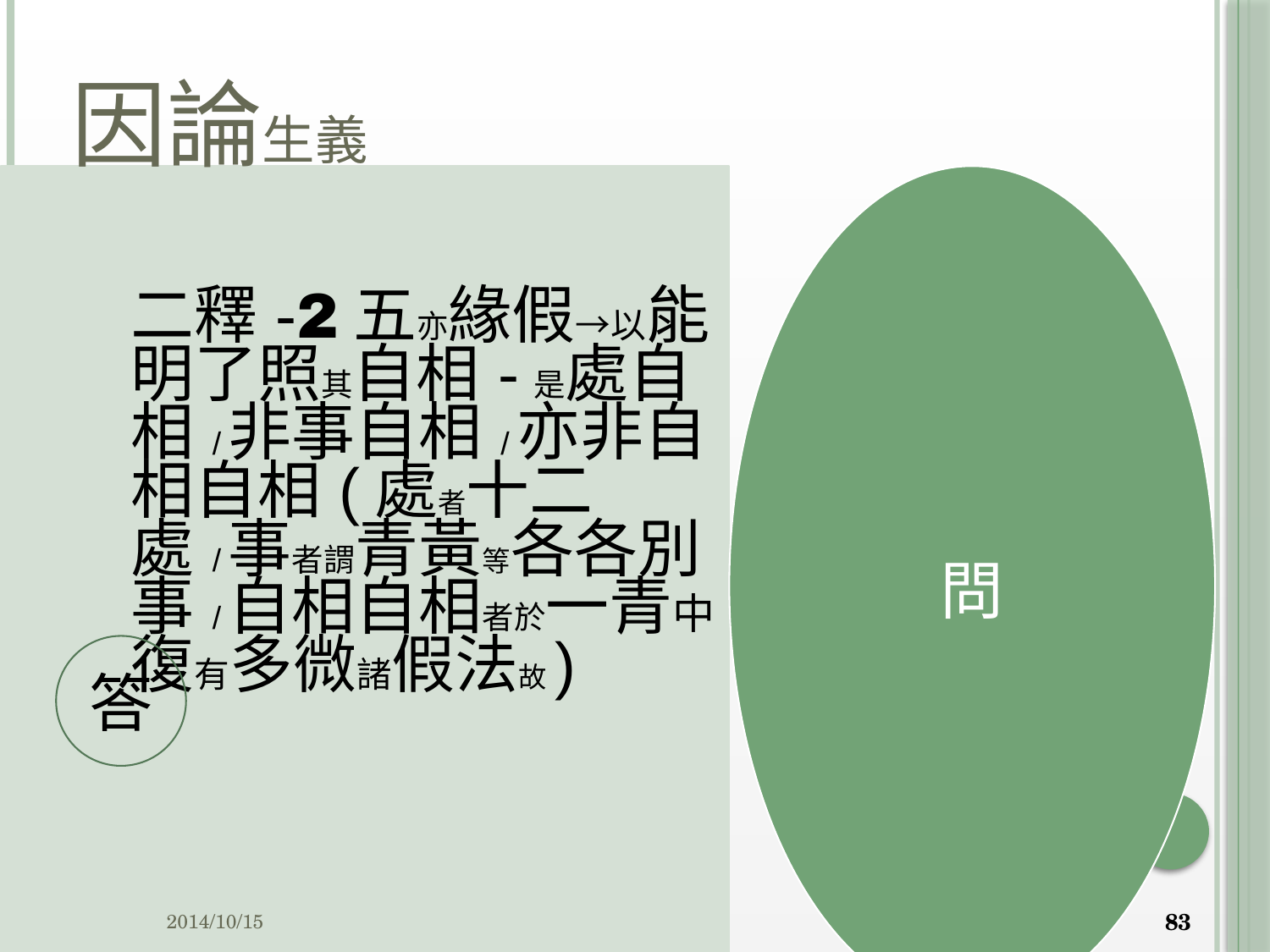

# 因論生義
問
二釋-2五亦緣假→以能明了照其自相-是處自相/非事自相/亦非自相自相(處者十二處/事者謂青黃等各各別事/自相自相者於一青中復有多微諸假法故)
答
2014/10/15
83